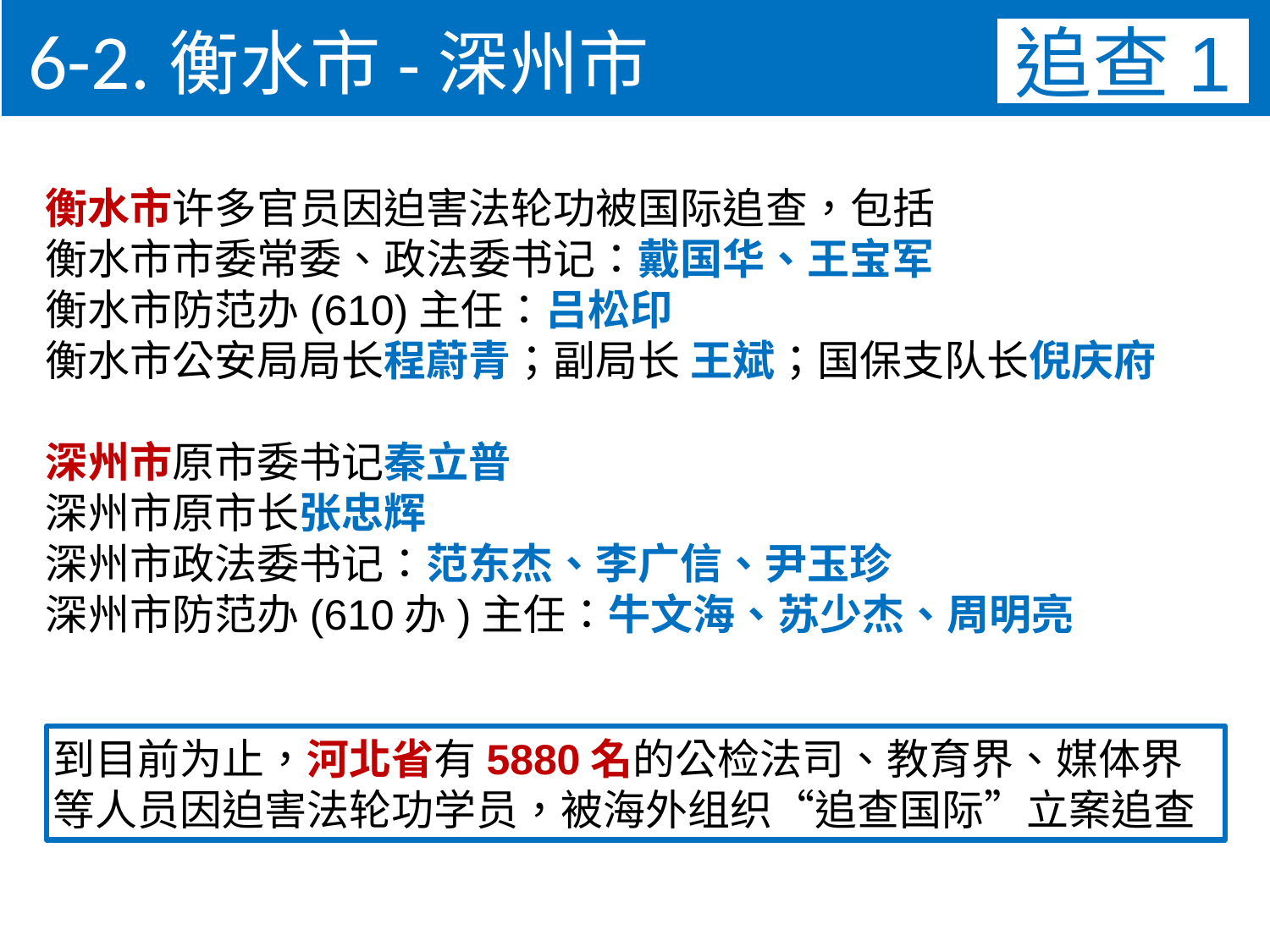

6-2.衡水市-深州市
追查1
衡水市许多官员因迫害法轮功被国际追查，包括
衡水市市委常委、政法委书记：戴国华、王宝军
衡水市防范办(610)主任：吕松印
衡水市公安局局长程蔚青；副局长 王斌；国保支队长倪庆府

深州市原市委书记秦立普
深州市原市长张忠辉
深州市政法委书记：范东杰、李广信、尹玉珍
深州市防范办(610办)主任：牛文海、苏少杰、周明亮
到目前为止，河北省有5880名的公检法司、教育界、媒体界
等人员因迫害法轮功学员，被海外组织“追查国际”立案追查